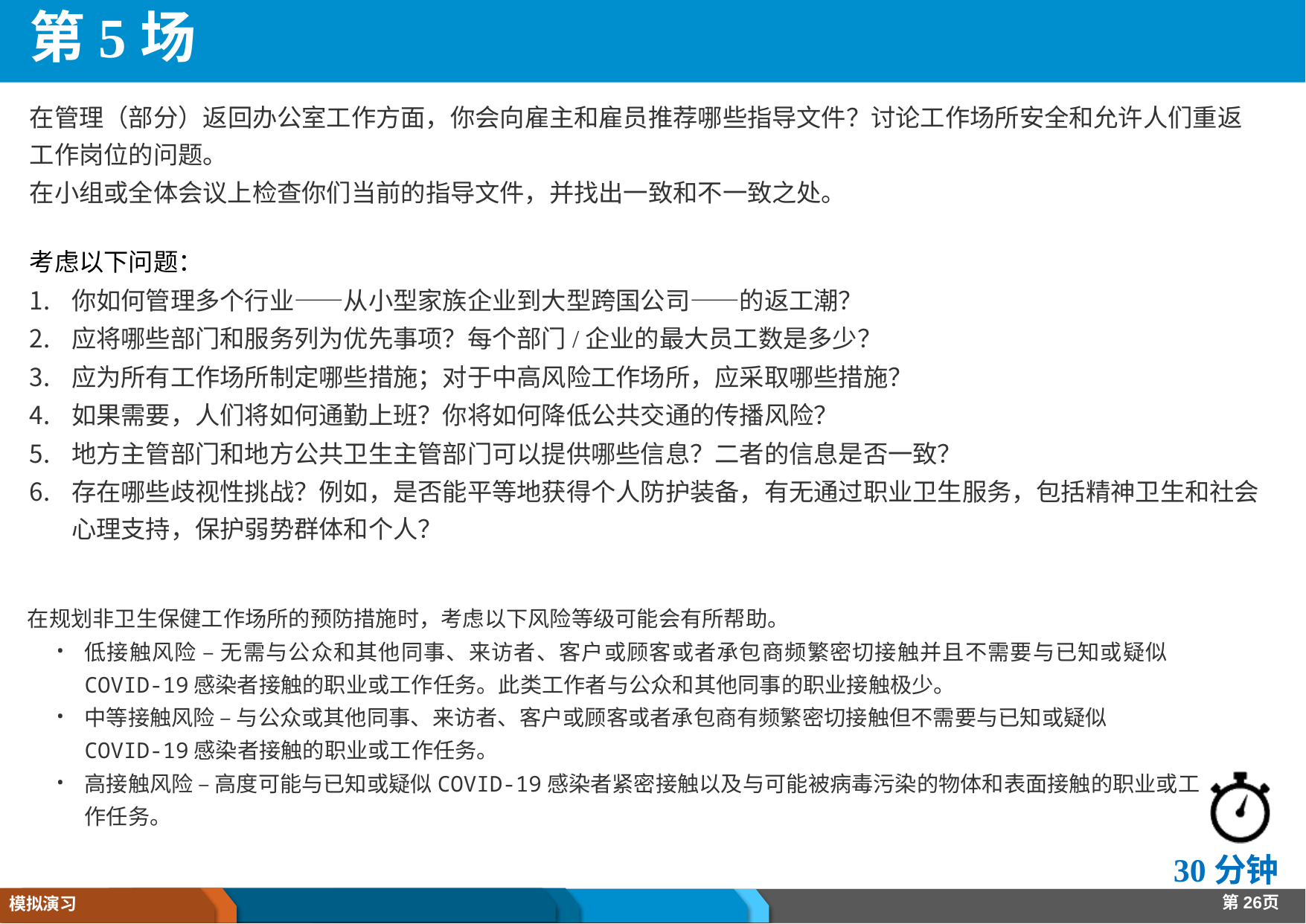

# 第5场
在管理（部分）返回办公室工作方面，你会向雇主和雇员推荐哪些指导文件？讨论工作场所安全和允许人们重返工作岗位的问题。
在小组或全体会议上检查你们当前的指导文件，并找出一致和不一致之处。

考虑以下问题：
你如何管理多个行业——从小型家族企业到大型跨国公司——的返工潮？
应将哪些部门和服务列为优先事项？每个部门/企业的最大员工数是多少？
应为所有工作场所制定哪些措施；对于中高风险工作场所，应采取哪些措施？
如果需要，人们将如何通勤上班？你将如何降低公共交通的传播风险？
地方主管部门和地方公共卫生主管部门可以提供哪些信息？二者的信息是否一致？
存在哪些歧视性挑战？例如，是否能平等地获得个人防护装备，有无通过职业卫生服务，包括精神卫生和社会心理支持，保护弱势群体和个人？
在规划非卫生保健工作场所的预防措施时，考虑以下风险等级可能会有所帮助。
低接触风险 – 无需与公众和其他同事、来访者、客户或顾客或者承包商频繁密切接触并且不需要与已知或疑似COVID-19感染者接触的职业或工作任务。此类工作者与公众和其他同事的职业接触极少。
中等接触风险 – 与公众或其他同事、来访者、客户或顾客或者承包商有频繁密切接触但不需要与已知或疑似COVID-19感染者接触的职业或工作任务。
高接触风险 – 高度可能与已知或疑似COVID-19感染者紧密接触以及与可能被病毒污染的物体和表面接触的职业或工作任务。

30分钟

第26页
模拟演习